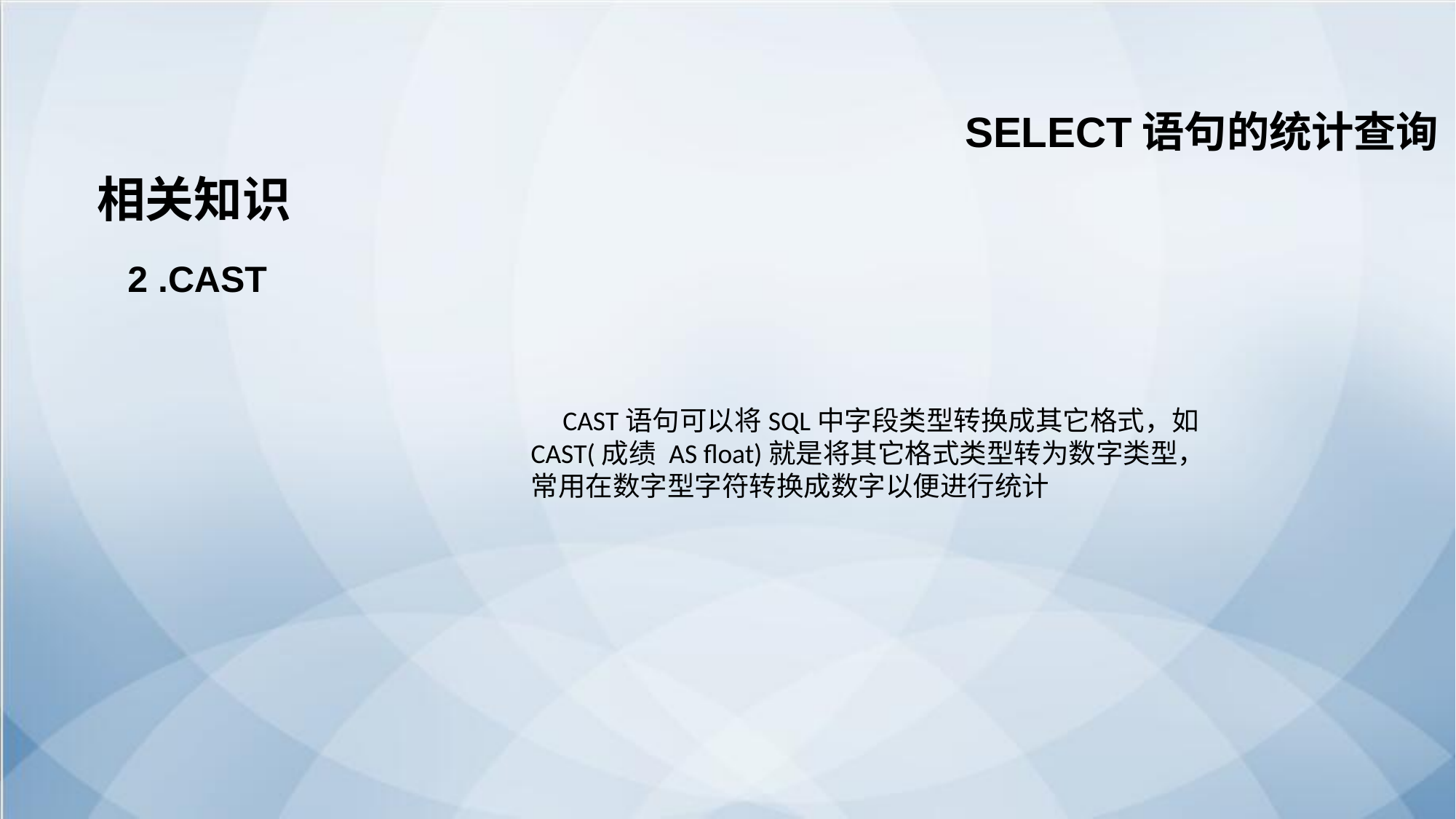

SELECT语句的统计查询
相关知识
2 .CAST

CAST语句可以将SQL中字段类型转换成其它格式，如CAST(成绩 AS float)就是将其它格式类型转为数字类型，常用在数字型字符转换成数字以便进行统计